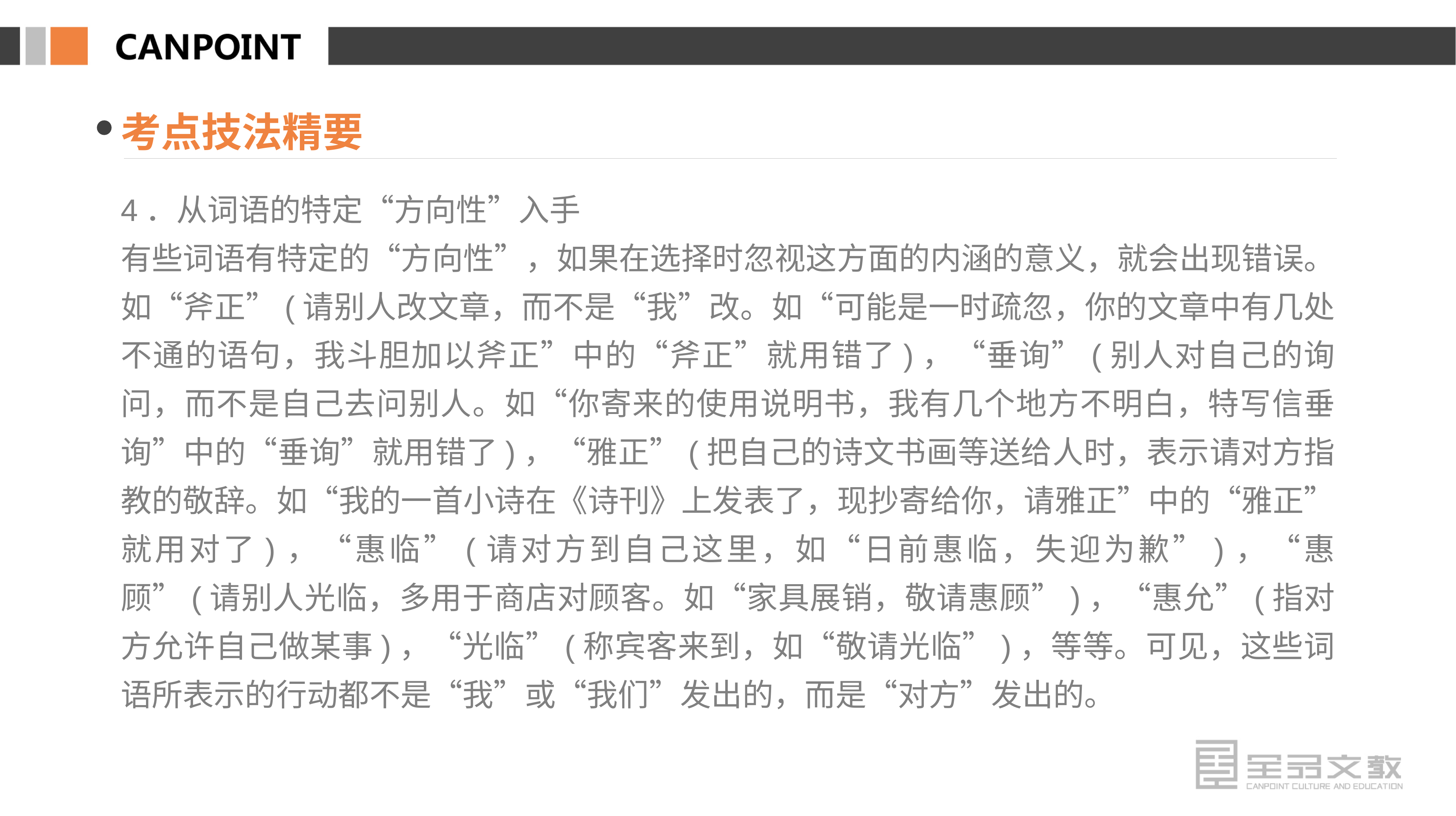

考点技法精要

4．从词语的特定“方向性”入手
有些词语有特定的“方向性”，如果在选择时忽视这方面的内涵的意义，就会出现错误。如“斧正”(请别人改文章，而不是“我”改。如“可能是一时疏忽，你的文章中有几处不通的语句，我斗胆加以斧正”中的“斧正”就用错了)，“垂询”(别人对自己的询问，而不是自己去问别人。如“你寄来的使用说明书，我有几个地方不明白，特写信垂询”中的“垂询”就用错了)，“雅正”(把自己的诗文书画等送给人时，表示请对方指教的敬辞。如“我的一首小诗在《诗刊》上发表了，现抄寄给你，请雅正”中的“雅正”就用对了)，“惠临”(请对方到自己这里，如“日前惠临，失迎为歉”)，“惠顾”(请别人光临，多用于商店对顾客。如“家具展销，敬请惠顾”)，“惠允”(指对方允许自己做某事)，“光临”(称宾客来到，如“敬请光临”)，等等。可见，这些词语所表示的行动都不是“我”或“我们”发出的，而是“对方”发出的。